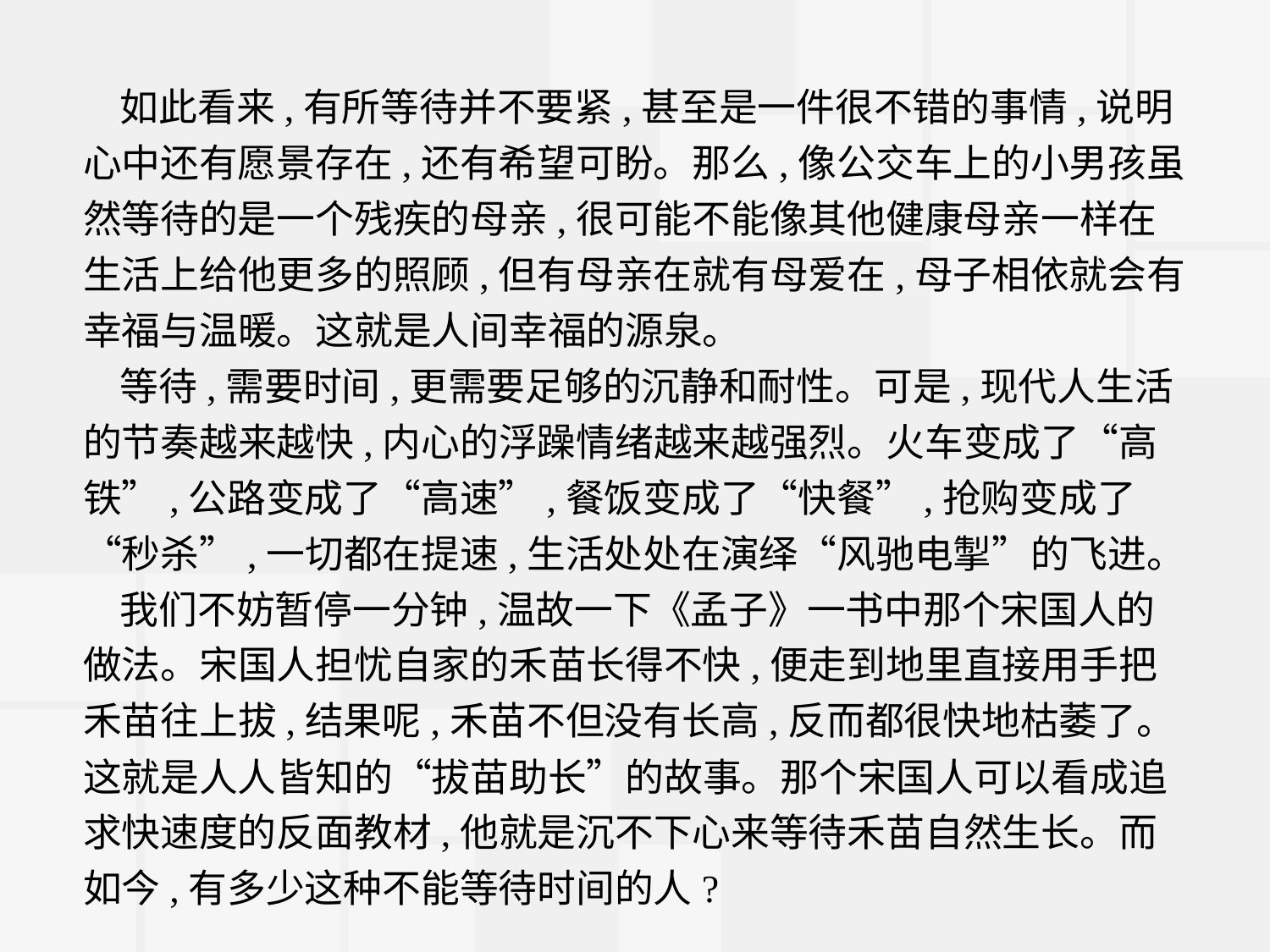

如此看来,有所等待并不要紧,甚至是一件很不错的事情,说明心中还有愿景存在,还有希望可盼。那么,像公交车上的小男孩虽然等待的是一个残疾的母亲,很可能不能像其他健康母亲一样在生活上给他更多的照顾,但有母亲在就有母爱在,母子相依就会有幸福与温暖。这就是人间幸福的源泉。
等待,需要时间,更需要足够的沉静和耐性。可是,现代人生活的节奏越来越快,内心的浮躁情绪越来越强烈。火车变成了“高铁”,公路变成了“高速”,餐饭变成了“快餐”,抢购变成了“秒杀”,一切都在提速,生活处处在演绎“风驰电掣”的飞进。
我们不妨暂停一分钟,温故一下《孟子》一书中那个宋国人的做法。宋国人担忧自家的禾苗长得不快,便走到地里直接用手把禾苗往上拔,结果呢,禾苗不但没有长高,反而都很快地枯萎了。这就是人人皆知的“拔苗助长”的故事。那个宋国人可以看成追求快速度的反面教材,他就是沉不下心来等待禾苗自然生长。而如今,有多少这种不能等待时间的人?